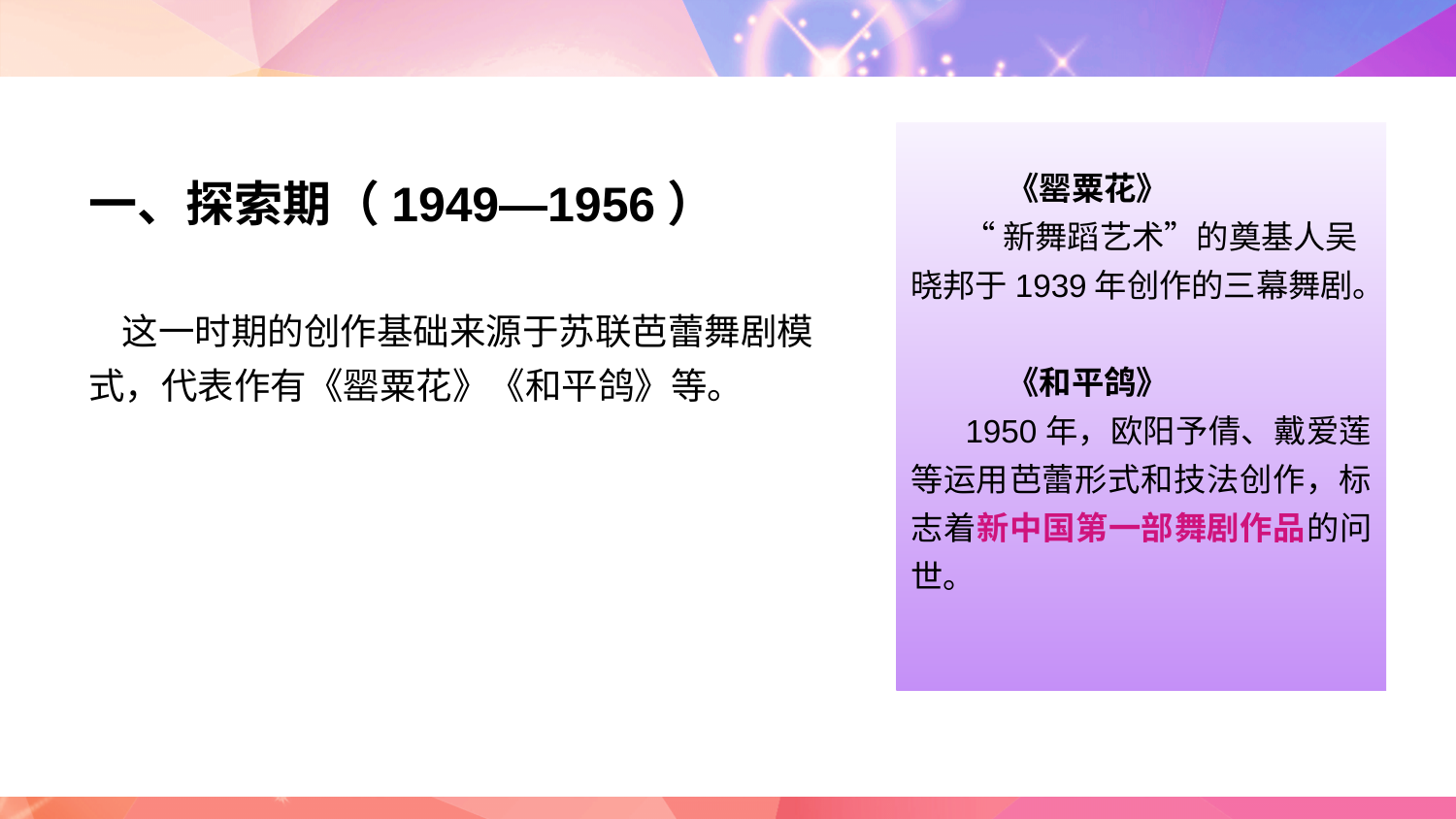

《罂粟花》
 “新舞蹈艺术”的奠基人吴晓邦于1939年创作的三幕舞剧。

      《和平鸽》
 1950年，欧阳予倩、戴爱莲等运用芭蕾形式和技法创作，标志着新中国第一部舞剧作品的问世。

一、探索期（1949—1956）

   这一时期的创作基础来源于苏联芭蕾舞剧模式，代表作有《罂粟花》《和平鸽》等。